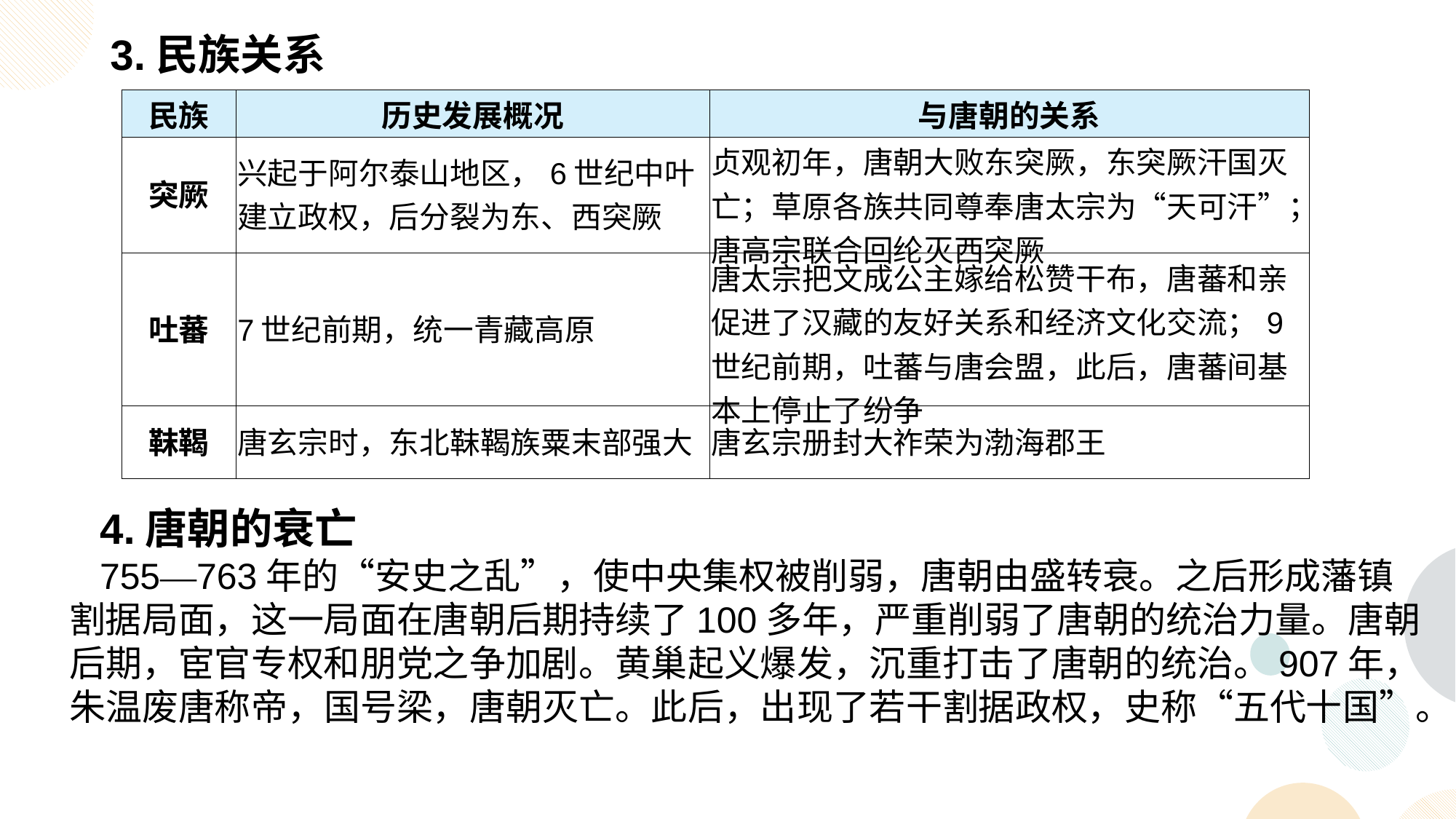

3.民族关系
| 民族 | 历史发展概况 | 与唐朝的关系 |
| --- | --- | --- |
| 突厥 | 兴起于阿尔泰山地区，6世纪中叶建立政权，后分裂为东、西突厥 | 贞观初年，唐朝大败东突厥，东突厥汗国灭亡；草原各族共同尊奉唐太宗为“天可汗”；唐高宗联合回纶灭西突厥 |
| 吐蕃 | 7世纪前期，统一青藏高原 | 唐太宗把文成公主嫁给松赞干布，唐蕃和亲促进了汉藏的友好关系和经济文化交流；9世纪前期，吐蕃与唐会盟，此后，唐蕃间基本上停止了纷争 |
| 靺鞨 | 唐玄宗时，东北靺鞨族粟末部强大 | 唐玄宗册封大祚荣为渤海郡王 |
   4.唐朝的衰亡
   755—763年的“安史之乱”，使中央集权被削弱，唐朝由盛转衰。之后形成藩镇割据局面，这一局面在唐朝后期持续了100多年，严重削弱了唐朝的统治力量。唐朝后期，宦官专权和朋党之争加剧。黄巢起义爆发，沉重打击了唐朝的统治。907年，朱温废唐称帝，国号梁，唐朝灭亡。此后，出现了若干割据政权，史称“五代十国”。